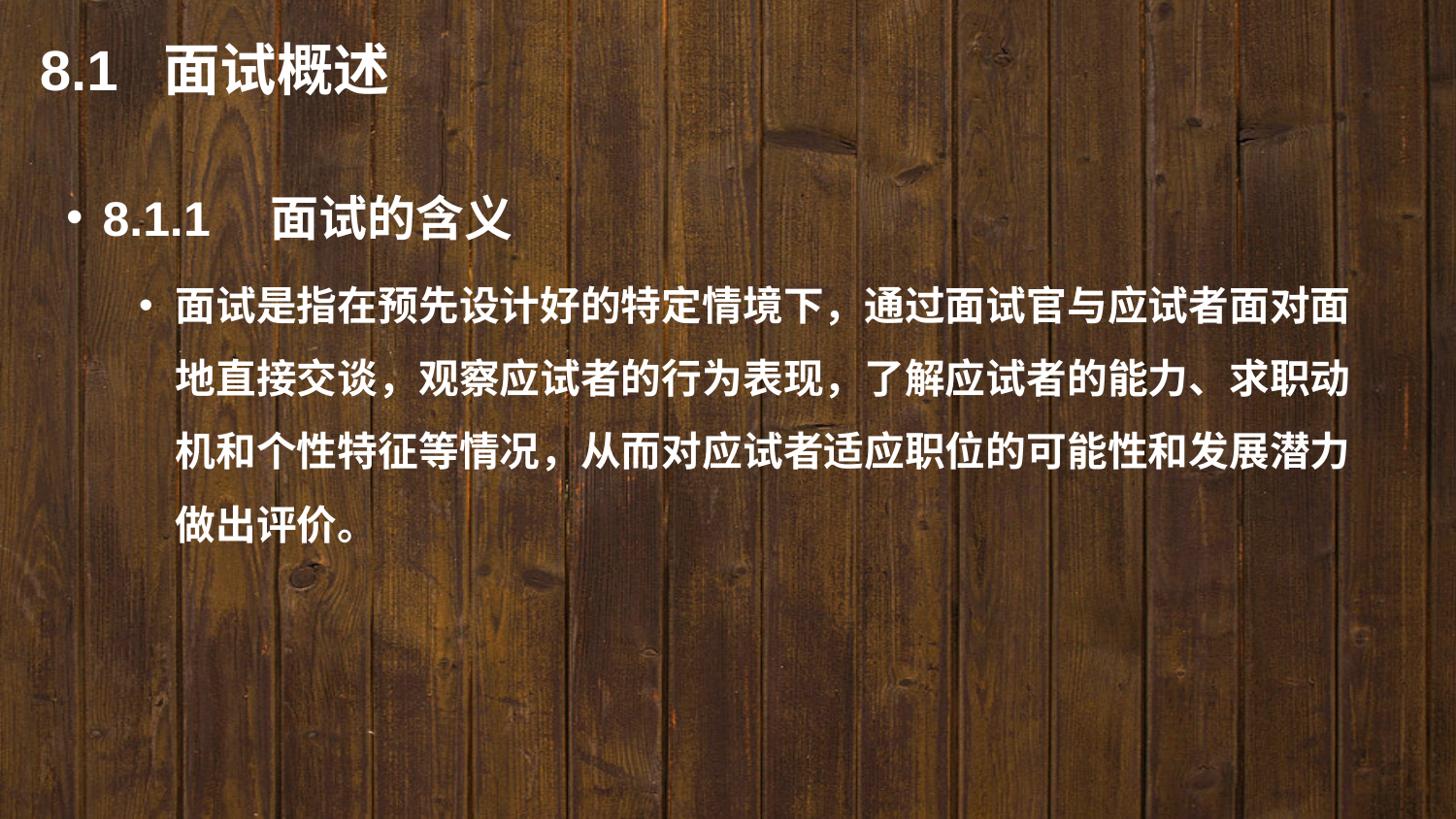

8.1  面试概述
8.1.1　面试的含义
面试是指在预先设计好的特定情境下，通过面试官与应试者面对面地直接交谈，观察应试者的行为表现，了解应试者的能力、求职动机和个性特征等情况，从而对应试者适应职位的可能性和发展潜力做出评价。